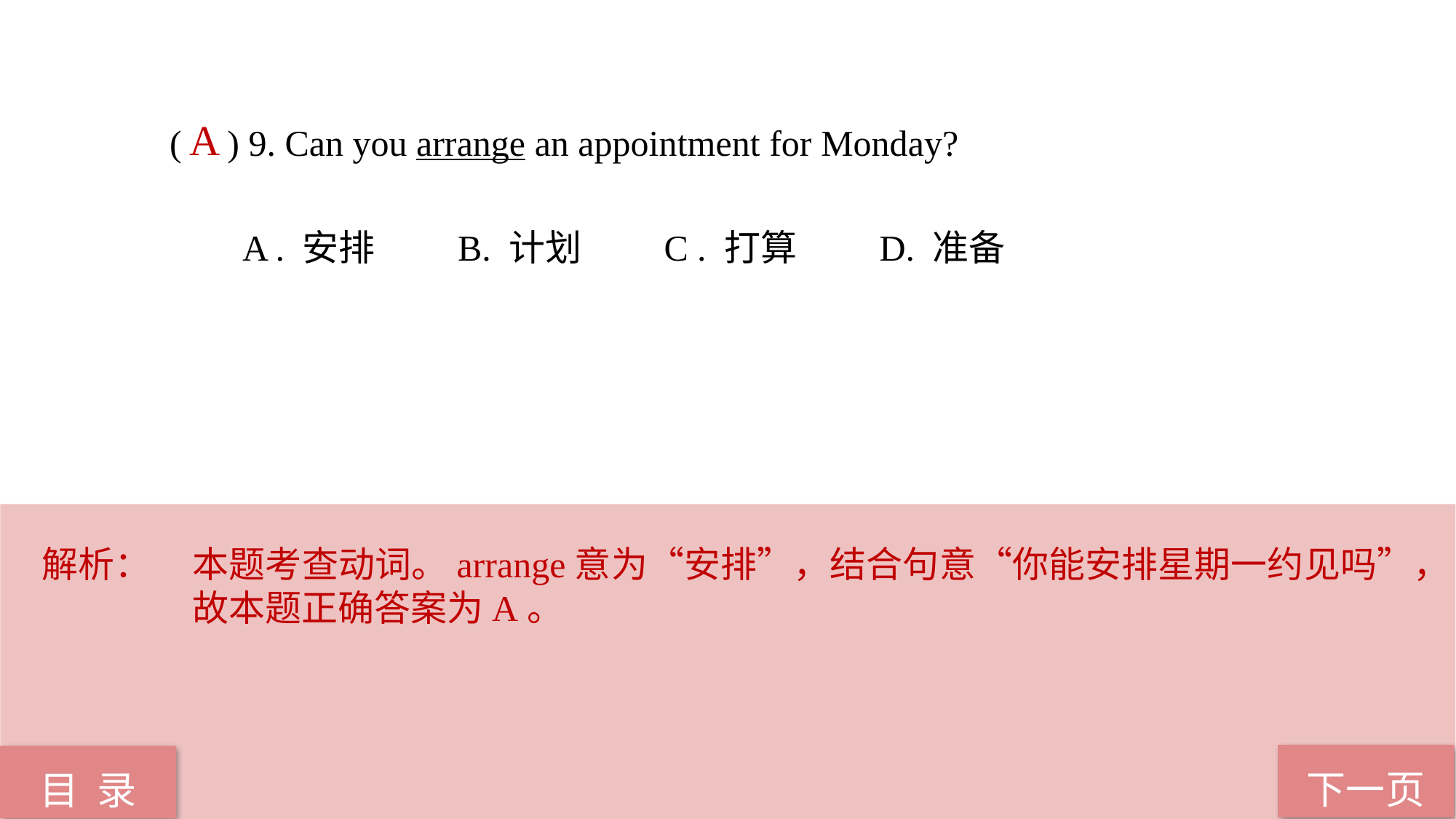

(     ) 9. Can you arrange an appointment for Monday?

        A . 安排         B. 计划         C . 打算         D. 准备
A
解析：	本题考查动词。arrange意为“安排”，结合句意“你能安排星期一约见吗”，故本题正确答案为A。